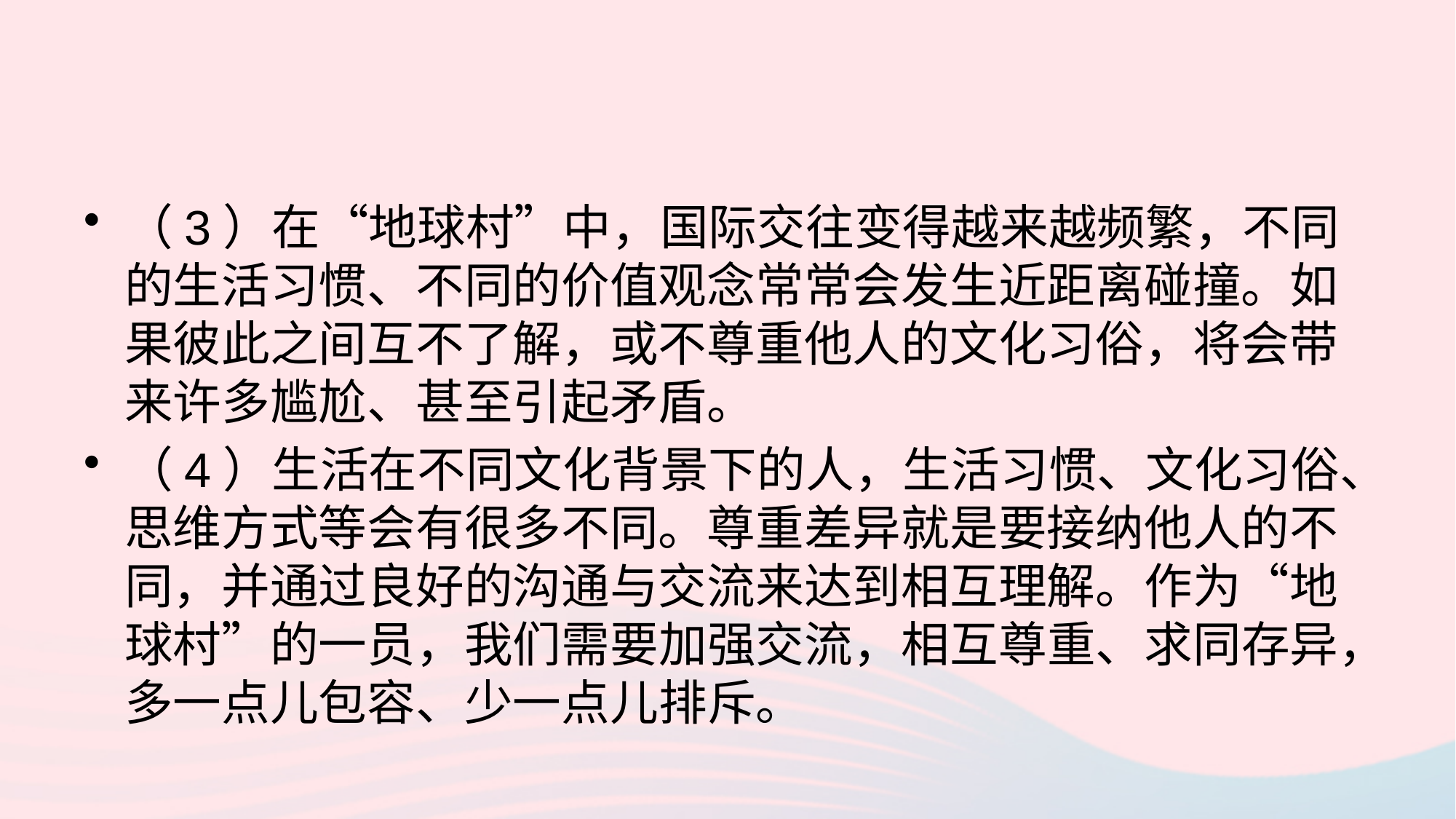

（3）在“地球村”中，国际交往变得越来越频繁，不同的生活习惯、不同的价值观念常常会发生近距离碰撞。如果彼此之间互不了解，或不尊重他人的文化习俗，将会带来许多尴尬、甚至引起矛盾。
（4）生活在不同文化背景下的人，生活习惯、文化习俗、思维方式等会有很多不同。尊重差异就是要接纳他人的不同，并通过良好的沟通与交流来达到相互理解。作为“地球村”的一员，我们需要加强交流，相互尊重、求同存异，多一点儿包容、少一点儿排斥。